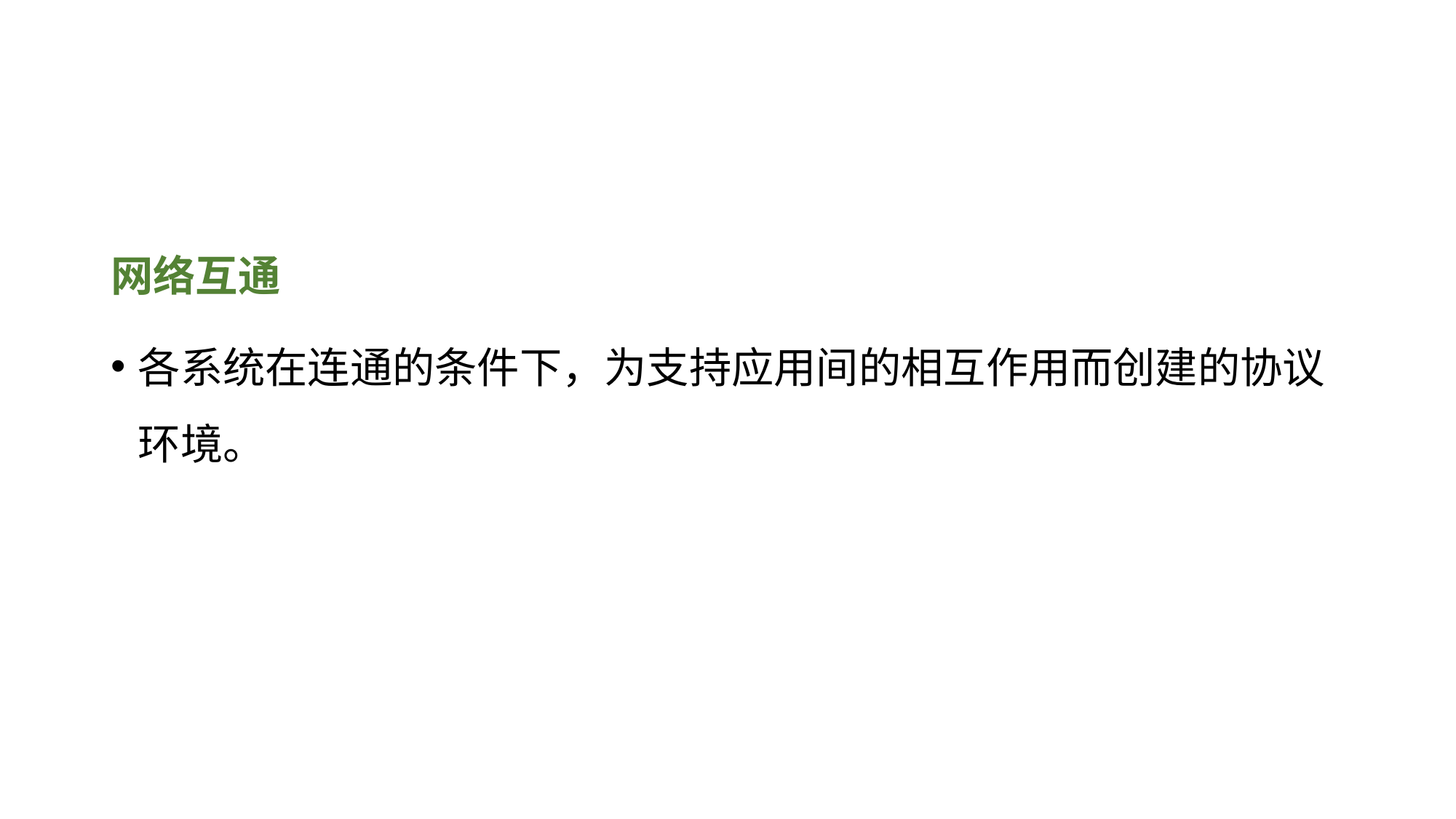

网络互通
各系统在连通的条件下，为支持应用间的相互作用而创建的协议环境。